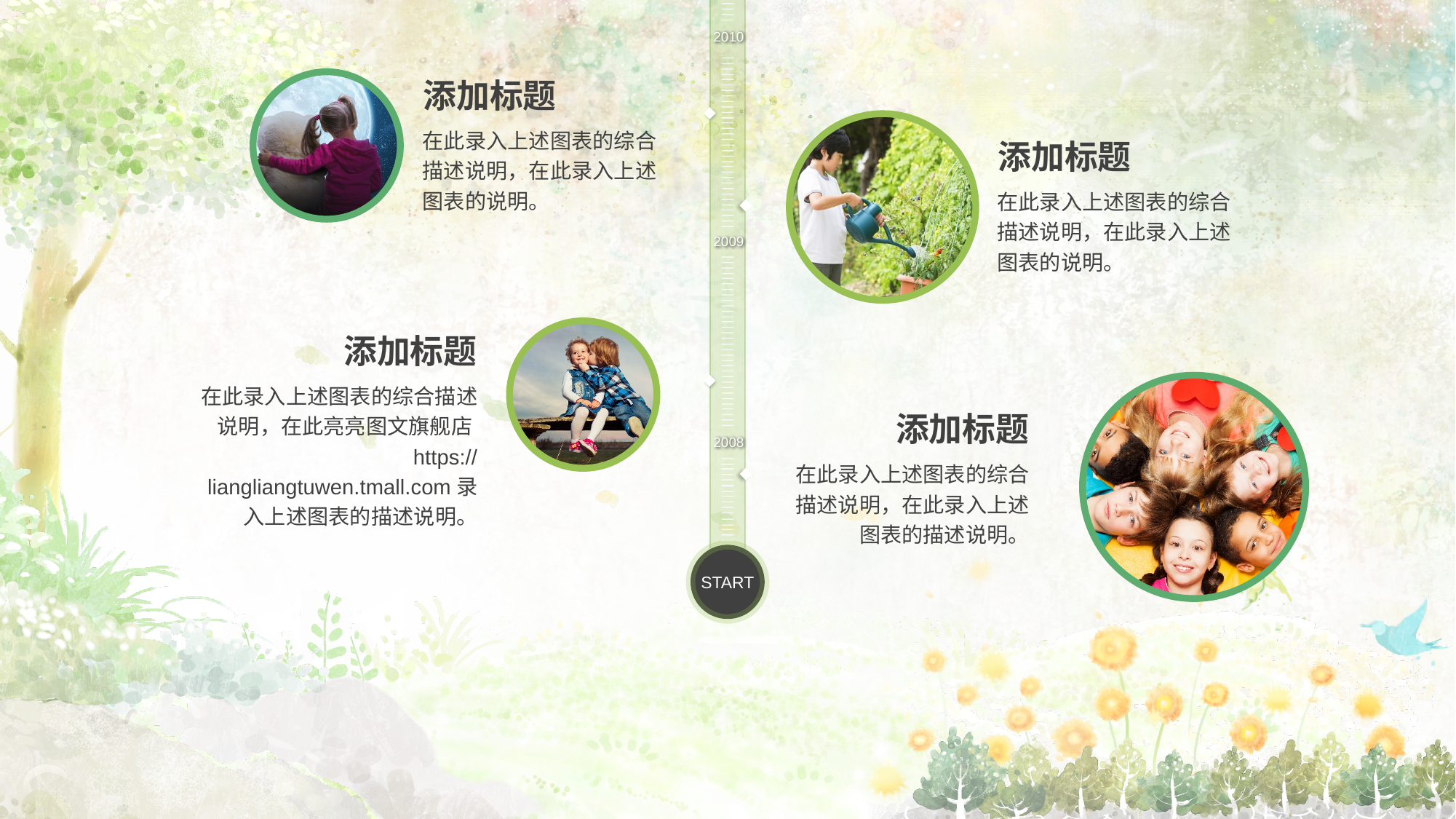

2010
添加标题

在此录入上述图表的综合描述说明，在此录入上述图表的说明。
添加标题
在此录入上述图表的综合描述说明，在此录入上述图表的说明。

2009

添加标题
在此录入上述图表的综合描述说明，在此亮亮图文旗舰店https://liangliangtuwen.tmall.com录入上述图表的描述说明。

添加标题
2008
在此录入上述图表的综合描述说明，在此录入上述图表的描述说明。

START